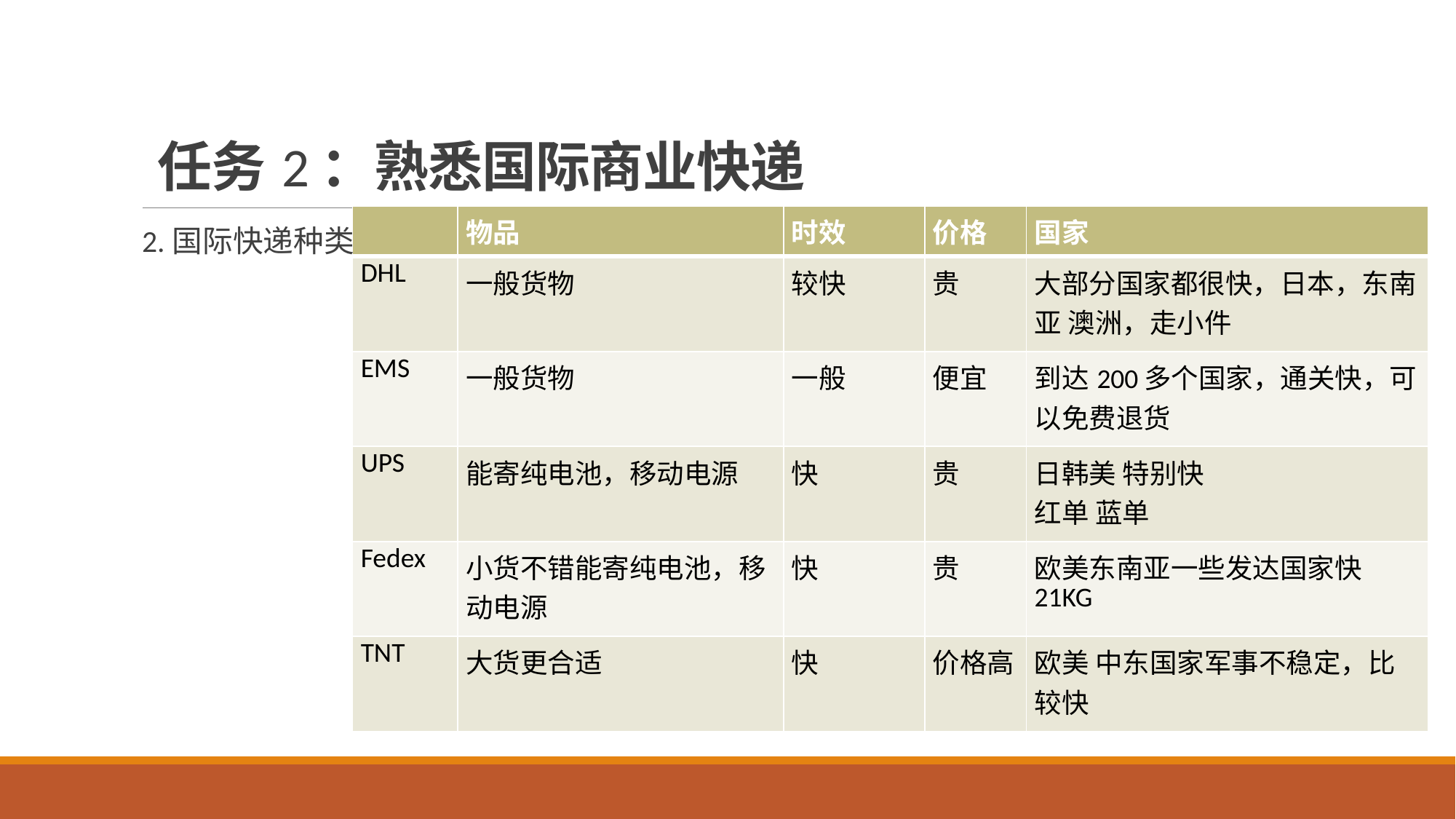

任务2：熟悉国际商业快递
|  | 物品 | 时效 | 价格 | 国家 |
| --- | --- | --- | --- | --- |
| DHL | 一般货物 | 较快 | 贵 | 大部分国家都很快，日本，东南亚 澳洲，走小件 |
| EMS | 一般货物 | 一般 | 便宜 | 到达200多个国家，通关快，可以免费退货 |
| UPS | 能寄纯电池，移动电源 | 快 | 贵 | 日韩美 特别快 红单 蓝单 |
| Fedex | 小货不错能寄纯电池，移动电源 | 快 | 贵 | 欧美东南亚一些发达国家快 21KG |
| TNT | 大货更合适 | 快 | 价格高 | 欧美 中东国家军事不稳定，比较快 |
2.国际快递种类